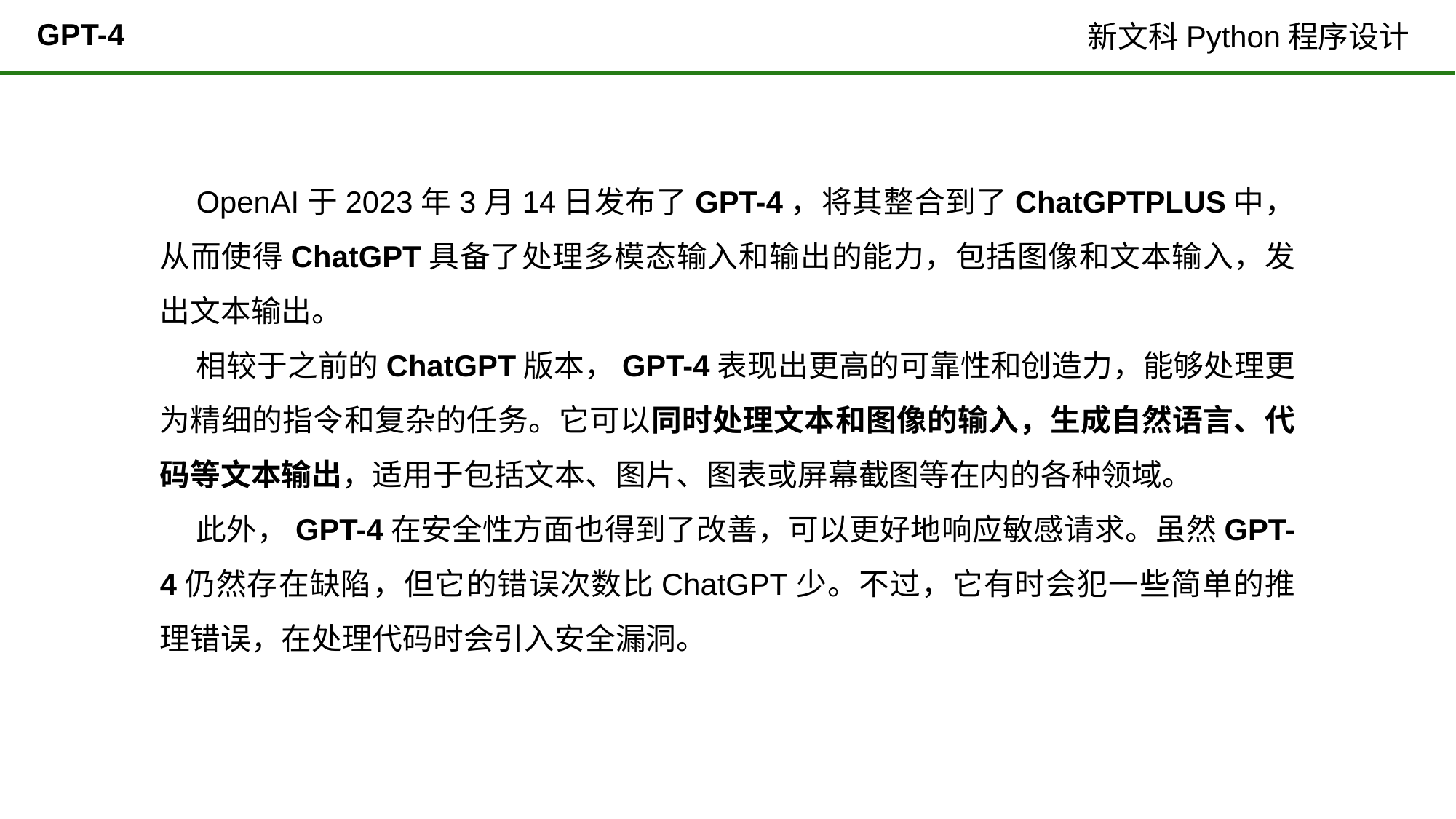

# GPT-4
OpenAI于2023年3月14日发布了GPT-4，将其整合到了ChatGPTPLUS中，从而使得ChatGPT具备了处理多模态输入和输出的能力，包括图像和文本输入，发出文本输出。
相较于之前的ChatGPT版本，GPT-4表现出更高的可靠性和创造力，能够处理更为精细的指令和复杂的任务。它可以同时处理文本和图像的输入，生成自然语言、代码等文本输出，适用于包括文本、图片、图表或屏幕截图等在内的各种领域。
此外，GPT-4在安全性方面也得到了改善，可以更好地响应敏感请求。虽然GPT-4仍然存在缺陷，但它的错误次数比ChatGPT少。不过，它有时会犯一些简单的推理错误，在处理代码时会引入安全漏洞。